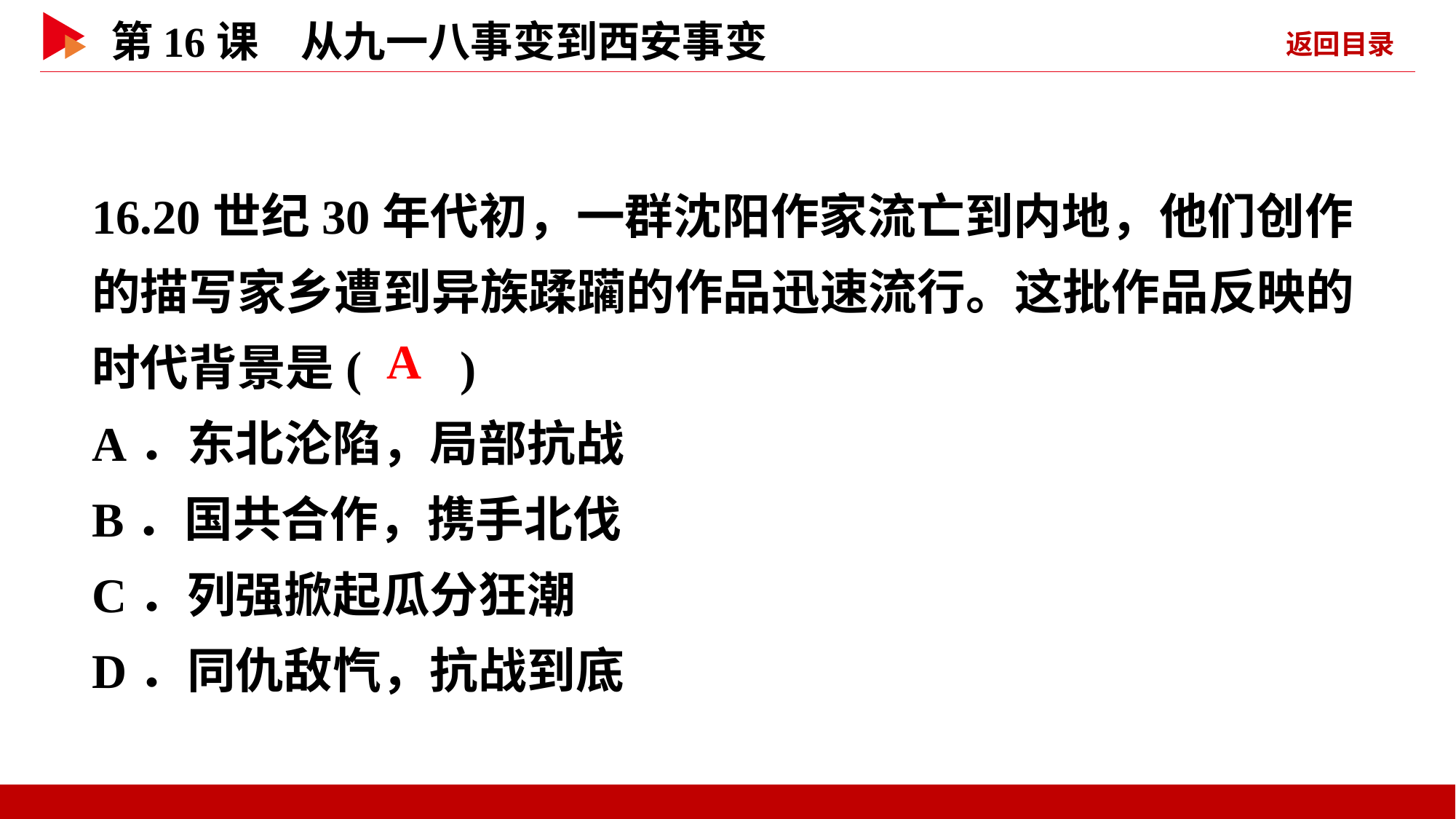

16.20世纪30年代初，一群沈阳作家流亡到内地，他们创作的描写家乡遭到异族蹂躏的作品迅速流行。这批作品反映的时代背景是(        )
A．东北沦陷，局部抗战
B．国共合作，携手北伐
C．列强掀起瓜分狂潮
D．同仇敌忾，抗战到底
   A